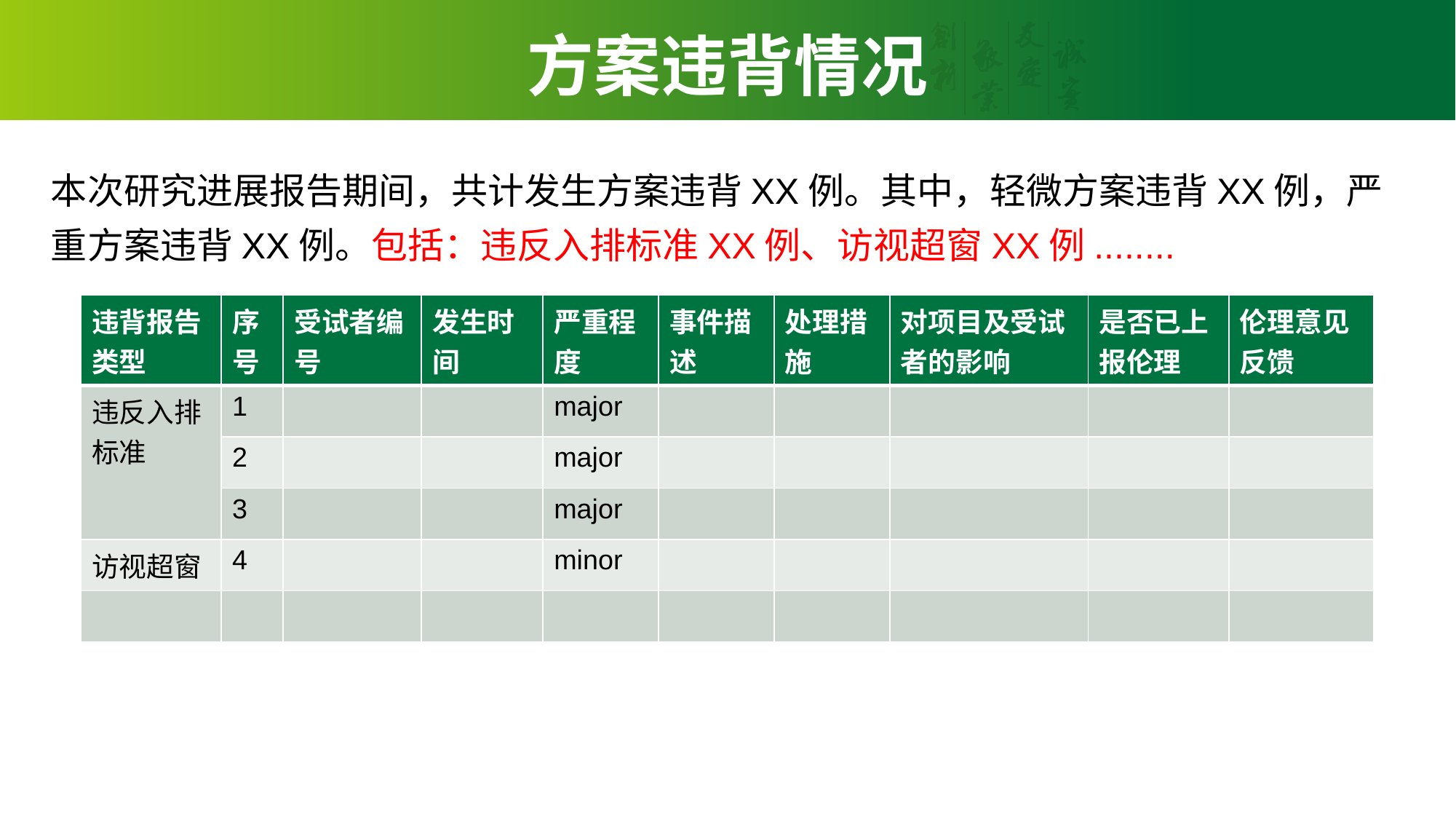

# 方案违背情况
本次研究进展报告期间，共计发生方案违背XX例。其中，轻微方案违背XX例，严重方案违背XX例。包括：违反入排标准XX例、访视超窗XX例........

| 违背报告类型 | 序号 | 受试者编号 | 发生时间 | 严重程度 | 事件描述 | 处理措施 | 对项目及受试者的影响 | 是否已上报伦理 | 伦理意见反馈 |
| --- | --- | --- | --- | --- | --- | --- | --- | --- | --- |
| 违反入排标准 | 1 |  |  | major |  |  |  |  |  |
|  | 2 |  |  | major |  |  |  |  |  |
|  | 3 |  |  | major |  |  |  |  |  |
| 访视超窗 | 4 |  |  | minor |  |  |  |  |  |
|  |  |  |  |  |  |  |  |  |  |